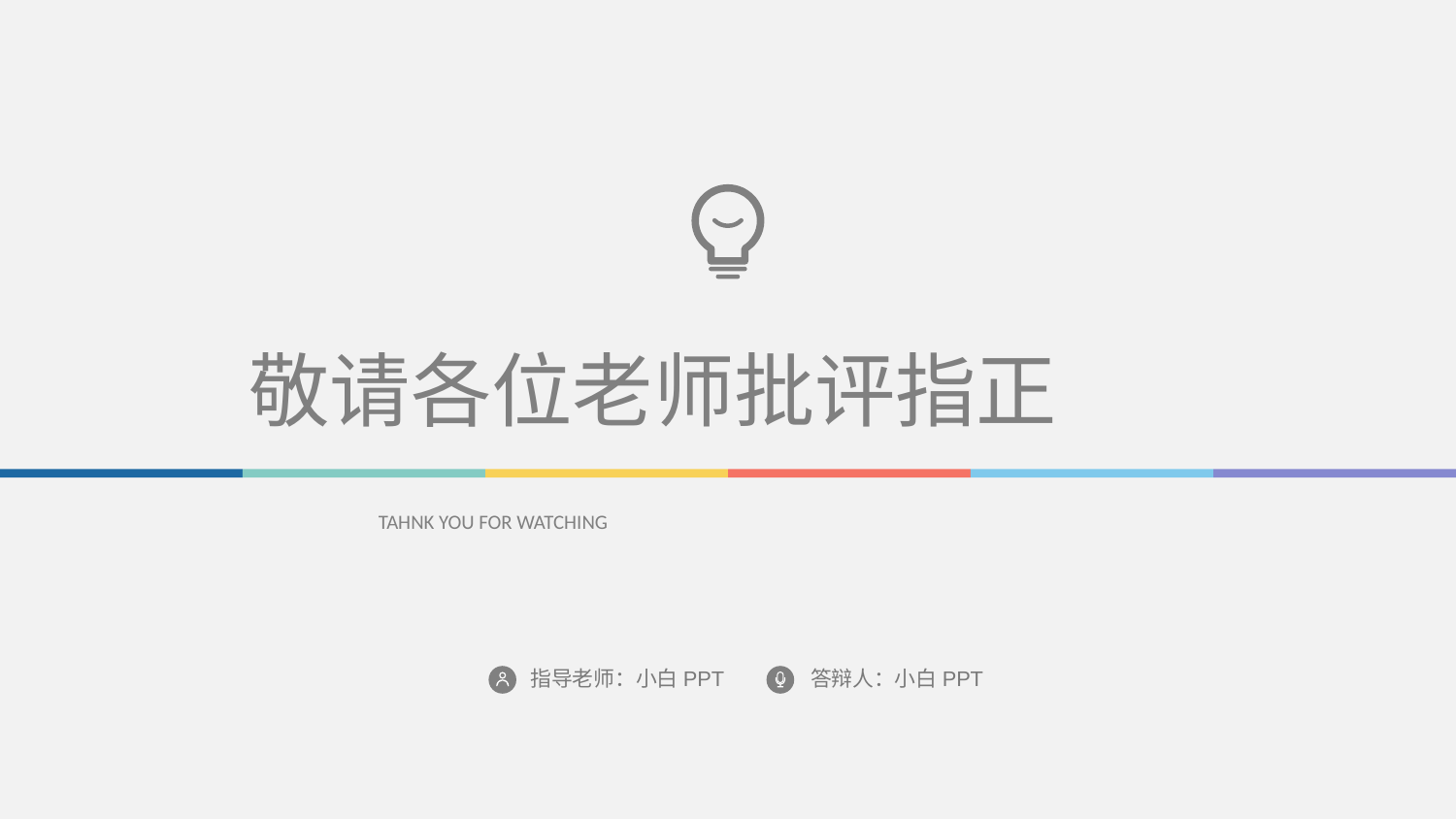

敬请各位老师批评指正

TAHNK YOU FOR WATCHING
指导老师：小白PPT
答辩人：小白PPT